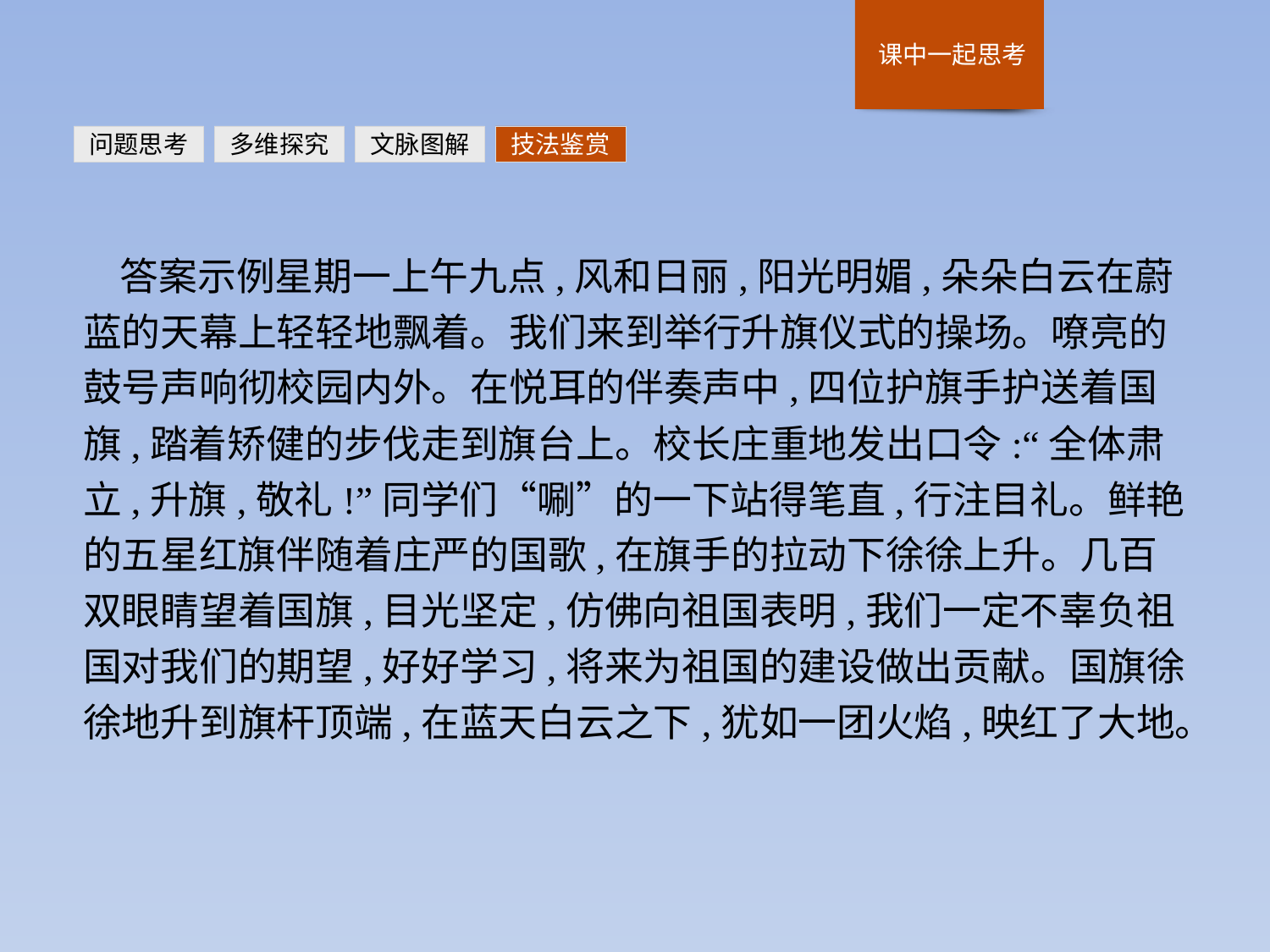

问题思考
多维探究
文脉图解
技法鉴赏
答案示例星期一上午九点,风和日丽,阳光明媚,朵朵白云在蔚蓝的天幕上轻轻地飘着。我们来到举行升旗仪式的操场。嘹亮的鼓号声响彻校园内外。在悦耳的伴奏声中,四位护旗手护送着国旗,踏着矫健的步伐走到旗台上。校长庄重地发出口令:“全体肃立,升旗,敬礼!”同学们“唰”的一下站得笔直,行注目礼。鲜艳的五星红旗伴随着庄严的国歌,在旗手的拉动下徐徐上升。几百双眼睛望着国旗,目光坚定,仿佛向祖国表明,我们一定不辜负祖国对我们的期望,好好学习,将来为祖国的建设做出贡献。国旗徐徐地升到旗杆顶端,在蓝天白云之下,犹如一团火焰,映红了大地。